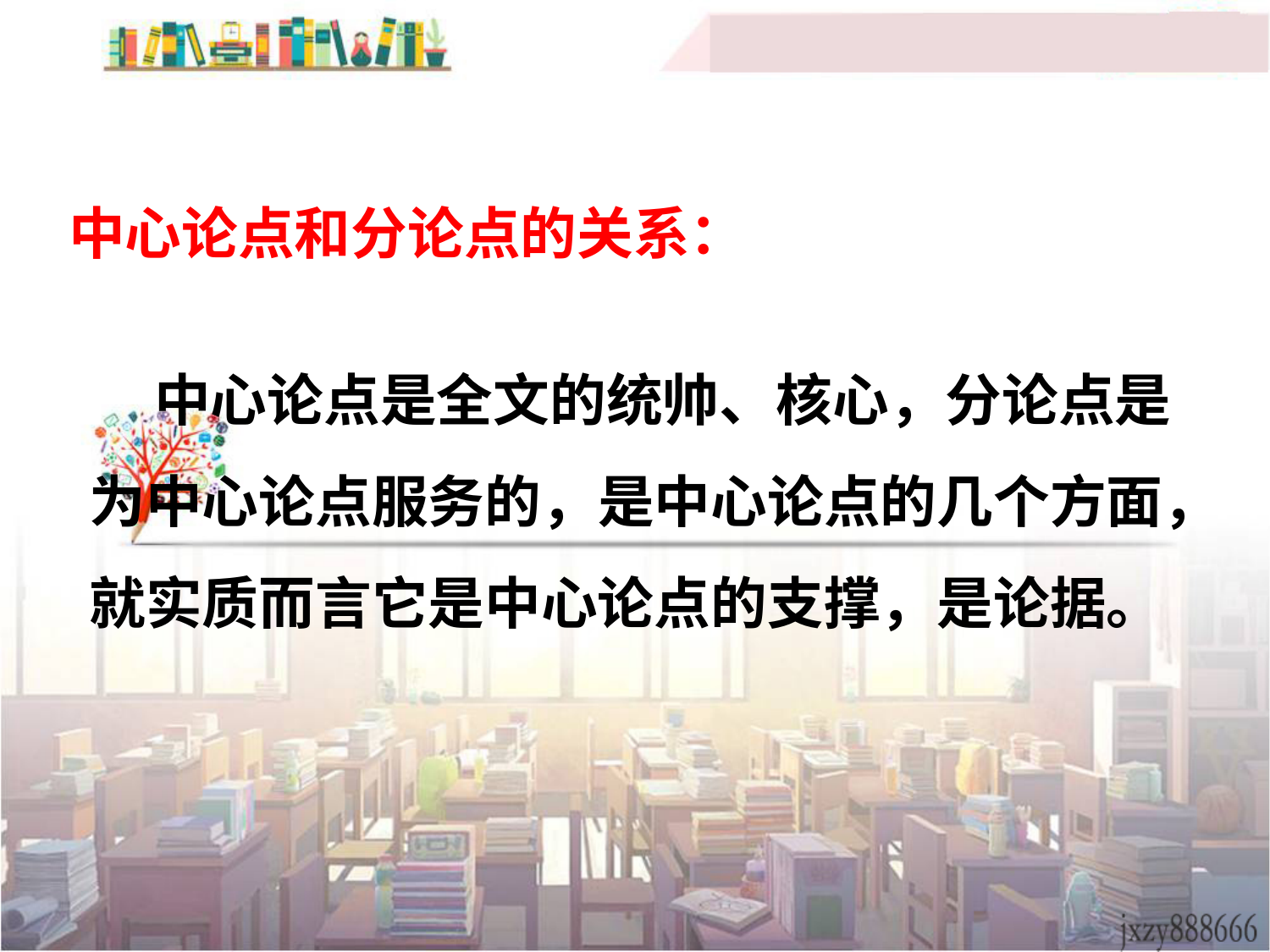

中心论点和分论点的关系：
    中心论点是全文的统帅、核心，分论点是为中心论点服务的，是中心论点的几个方面，就实质而言它是中心论点的支撑，是论据。